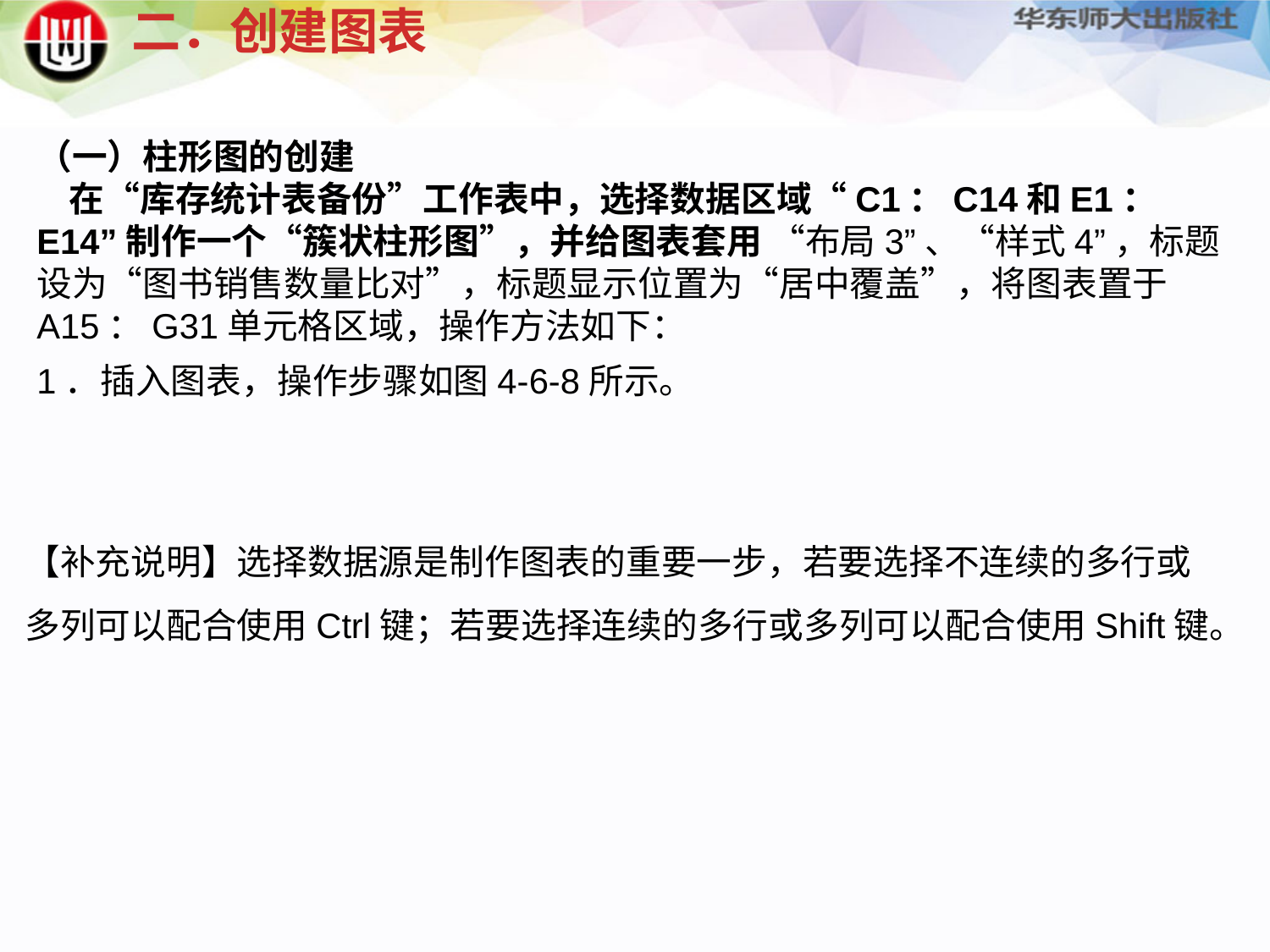

二．创建图表
（一）柱形图的创建   在“库存统计表备份”工作表中，选择数据区域“C1：C14和E1：E14”制作一个“簇状柱形图”，并给图表套用 “布局3”、“样式4”，标题设为“图书销售数量比对”，标题显示位置为“居中覆盖”，将图表置于A15：G31单元格区域，操作方法如下：1．插入图表，操作步骤如图4-6-8所示。
【补充说明】选择数据源是制作图表的重要一步，若要选择不连续的多行或多列可以配合使用Ctrl键；若要选择连续的多行或多列可以配合使用Shift键。